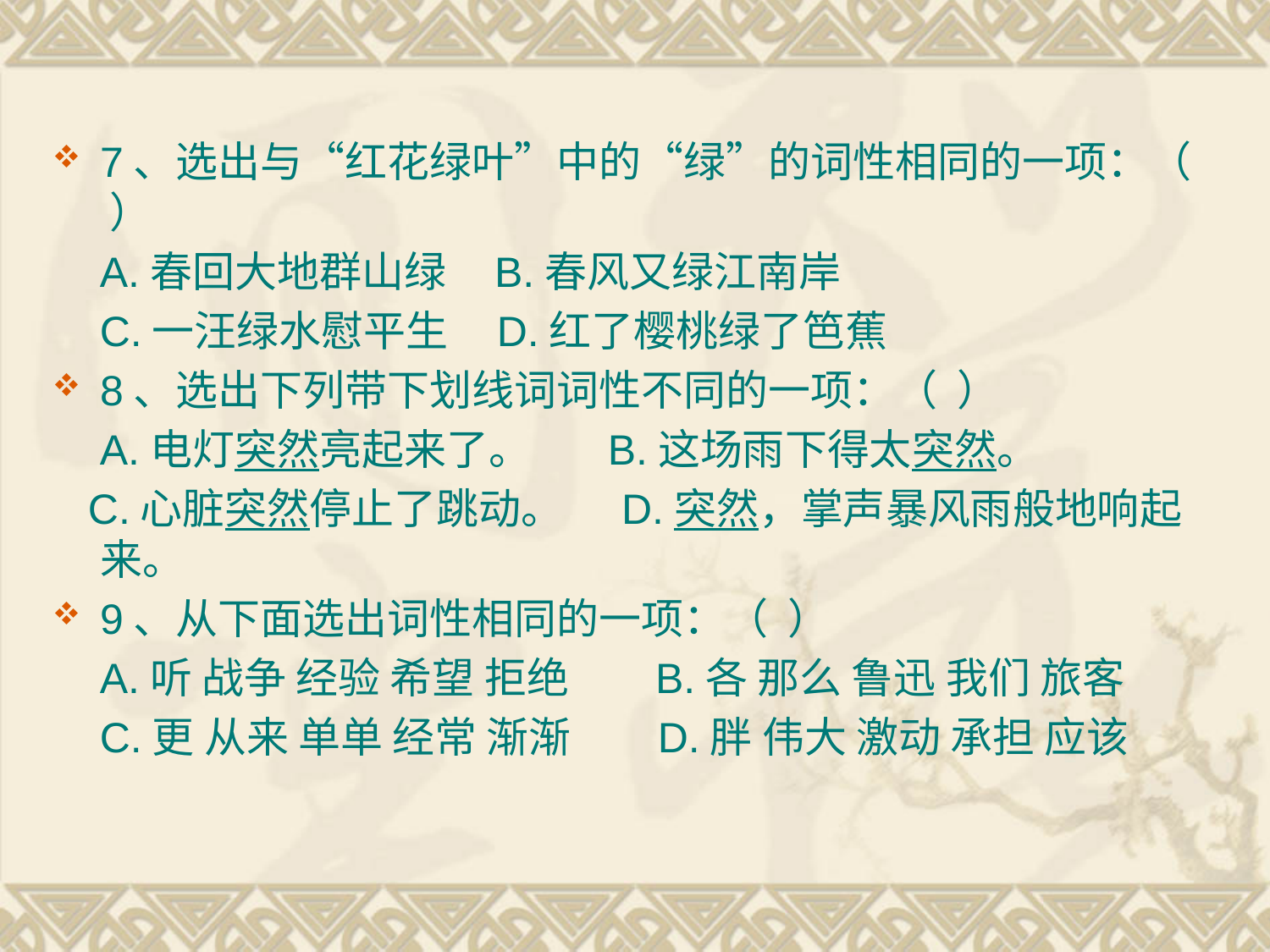

7、选出与“红花绿叶”中的“绿”的词性相同的一项：（  ）
    A.春回大地群山绿    B.春风又绿江南岸
    C.一汪绿水慰平生    D.红了樱桃绿了笆蕉
8、选出下列带下划线词词性不同的一项：（  ）
    A.电灯突然亮起来了。       B.这场雨下得太突然。
   C.心脏突然停止了跳动。     D.突然，掌声暴风雨般地响起来。
9、从下面选出词性相同的一项：（  ）
    A.听 战争 经验 希望 拒绝        B.各 那么 鲁迅 我们 旅客
    C.更 从来 单单 经常 渐渐        D.胖 伟大 激动 承担 应该